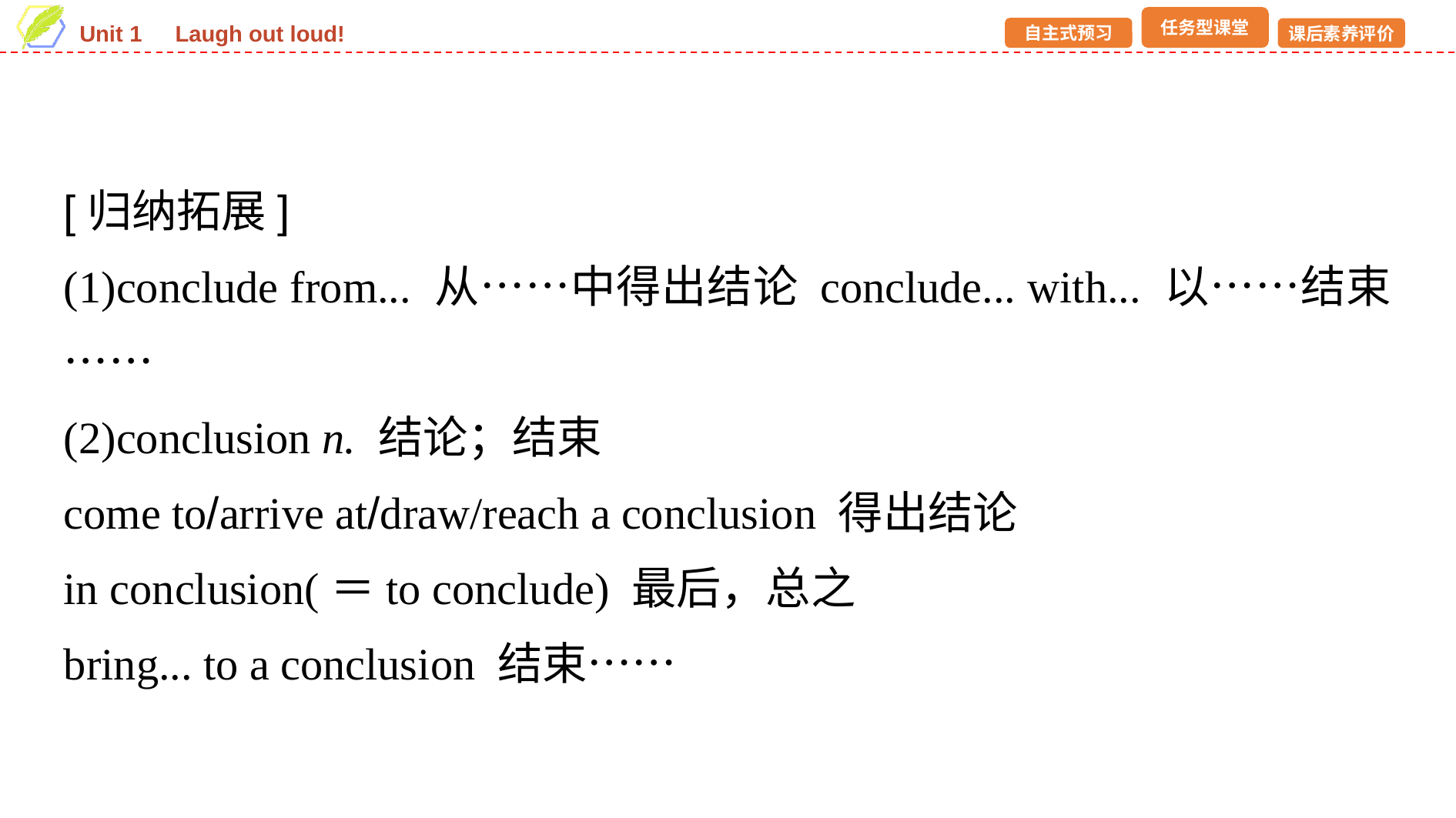

[归纳拓展]
(1)conclude from... 从……中得出结论 conclude... with... 以……结束……
(2)conclusion n. 结论；结束
come to/arrive at/draw/reach a conclusion 得出结论
in conclusion(＝to conclude) 最后，总之
bring... to a conclusion 结束……